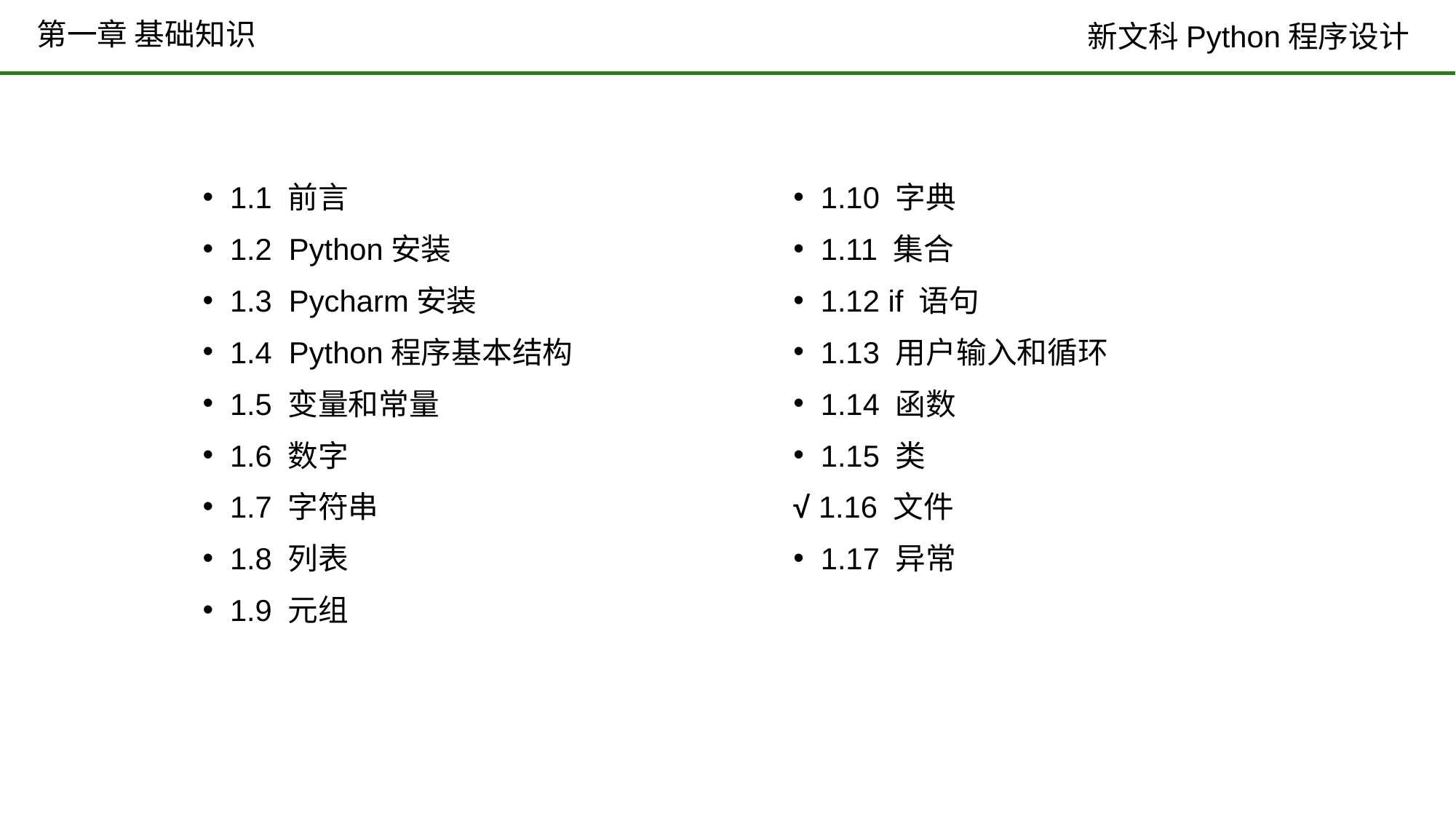

# 第一章 基础知识
1.1 前言
1.2  Python安装
1.3  Pycharm安装
1.4  Python程序基本结构
1.5 变量和常量
1.6 数字
1.7 字符串
1.8 列表
1.9 元组

1.10 字典
1.11 集合
1.12 if 语句
1.13 用户输入和循环
1.14 函数
1.15 类
√ 1.16 文件
1.17 异常